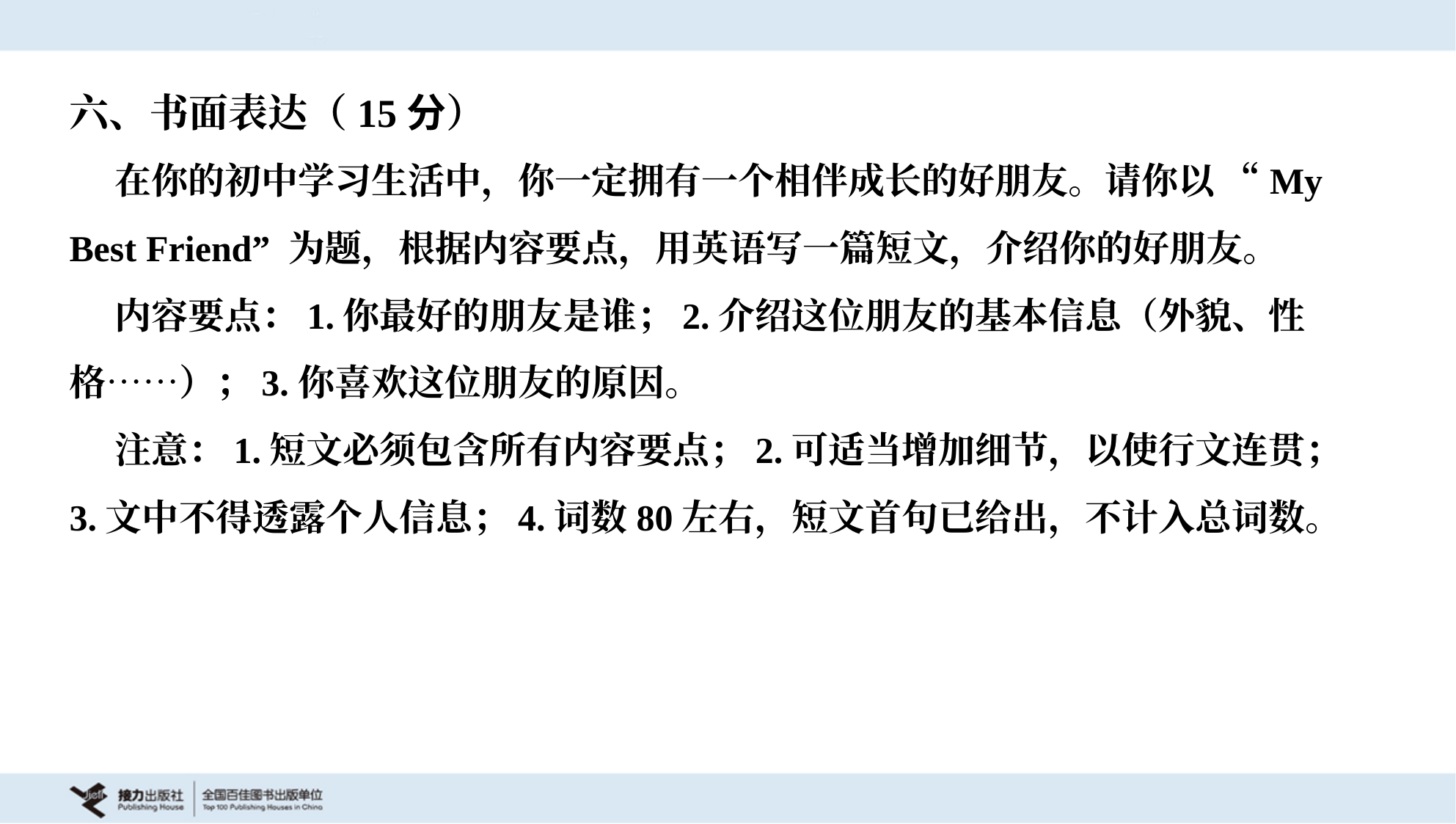

六、书面表达（15分）
    在你的初中学习生活中，你一定拥有一个相伴成长的好朋友。请你以 “My
Best Friend” 为题，根据内容要点，用英语写一篇短文，介绍你的好朋友。
    内容要点：1.你最好的朋友是谁；2.介绍这位朋友的基本信息（外貌、性
格……）；3.你喜欢这位朋友的原因。
    注意：1.短文必须包含所有内容要点；2.可适当增加细节，以使行文连贯；
3.文中不得透露个人信息；4.词数80左右，短文首句已给出，不计入总词数。